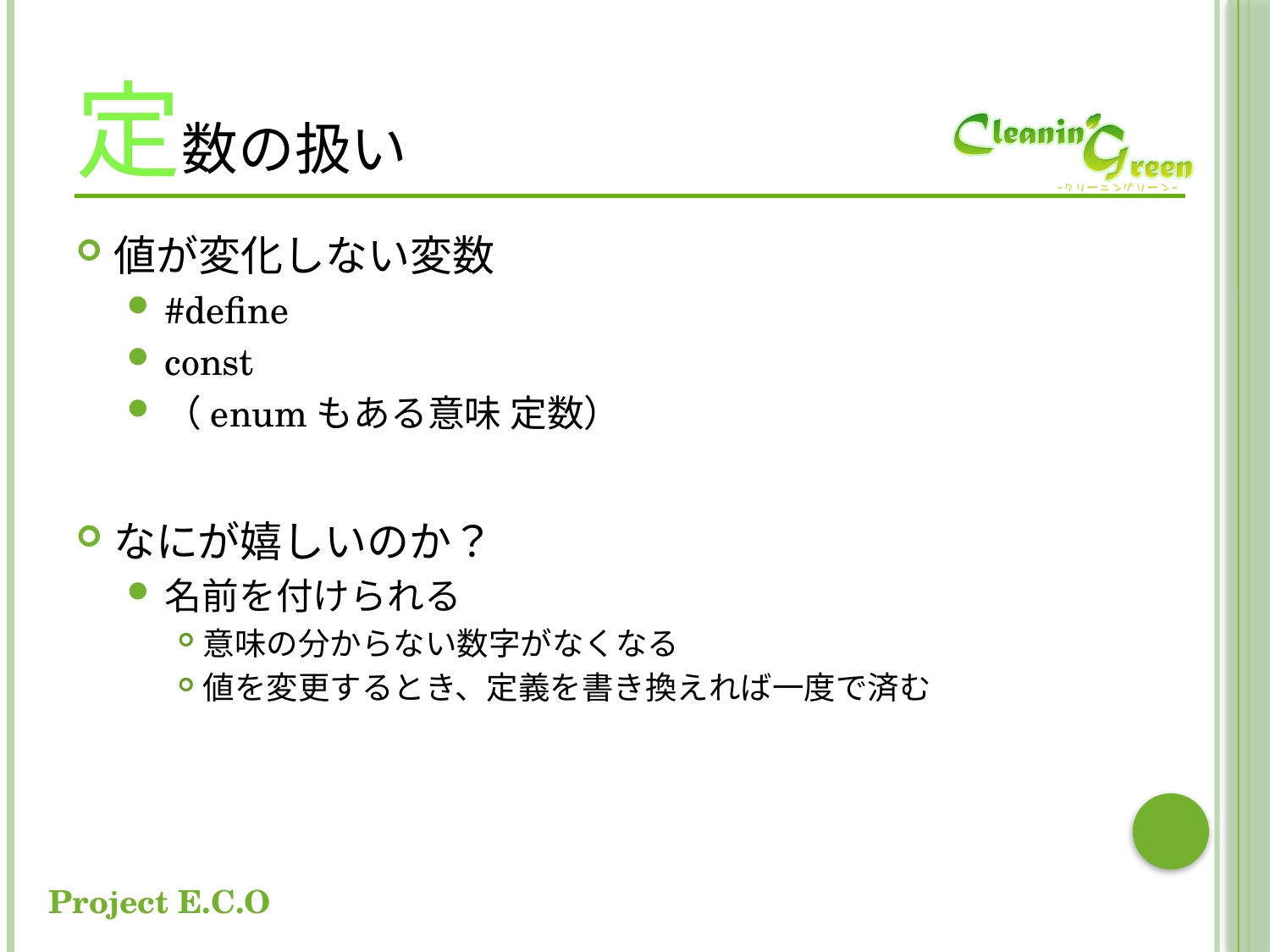

# 定数の扱い
値が変化しない変数
#define
const
（enumもある意味 定数）

なにが嬉しいのか？
名前を付けられる
意味の分からない数字がなくなる
値を変更するとき、定義を書き換えれば一度で済む